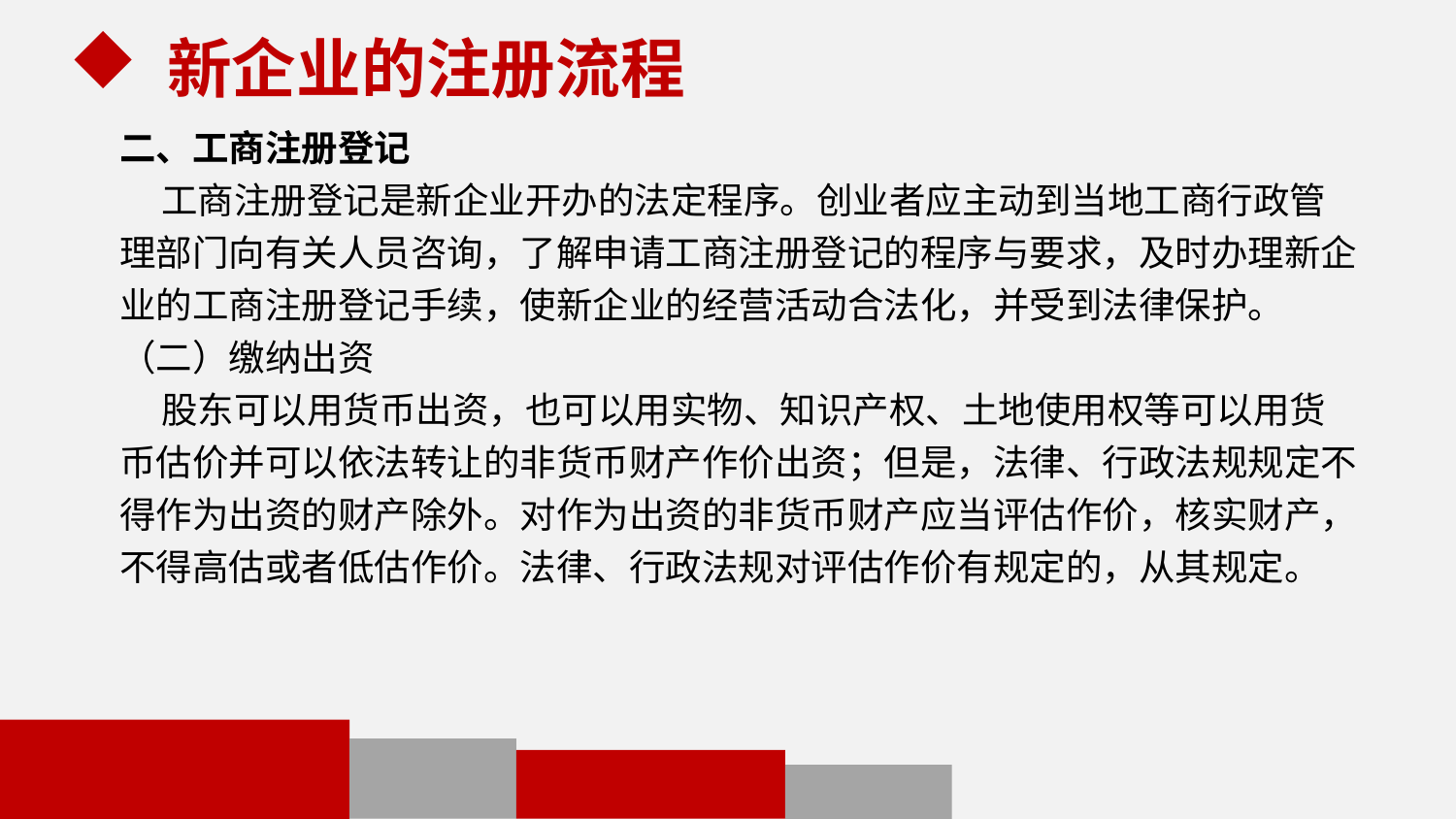

新企业的注册流程
二、工商注册登记
    工商注册登记是新企业开办的法定程序。创业者应主动到当地工商行政管理部门向有关人员咨询，了解申请工商注册登记的程序与要求，及时办理新企业的工商注册登记手续，使新企业的经营活动合法化，并受到法律保护。
（二）缴纳出资
    股东可以用货币出资，也可以用实物、知识产权、土地使用权等可以用货币估价并可以依法转让的非货币财产作价出资；但是，法律、行政法规规定不得作为出资的财产除外。对作为出资的非货币财产应当评估作价，核实财产，不得高估或者低估作价。法律、行政法规对评估作价有规定的，从其规定。